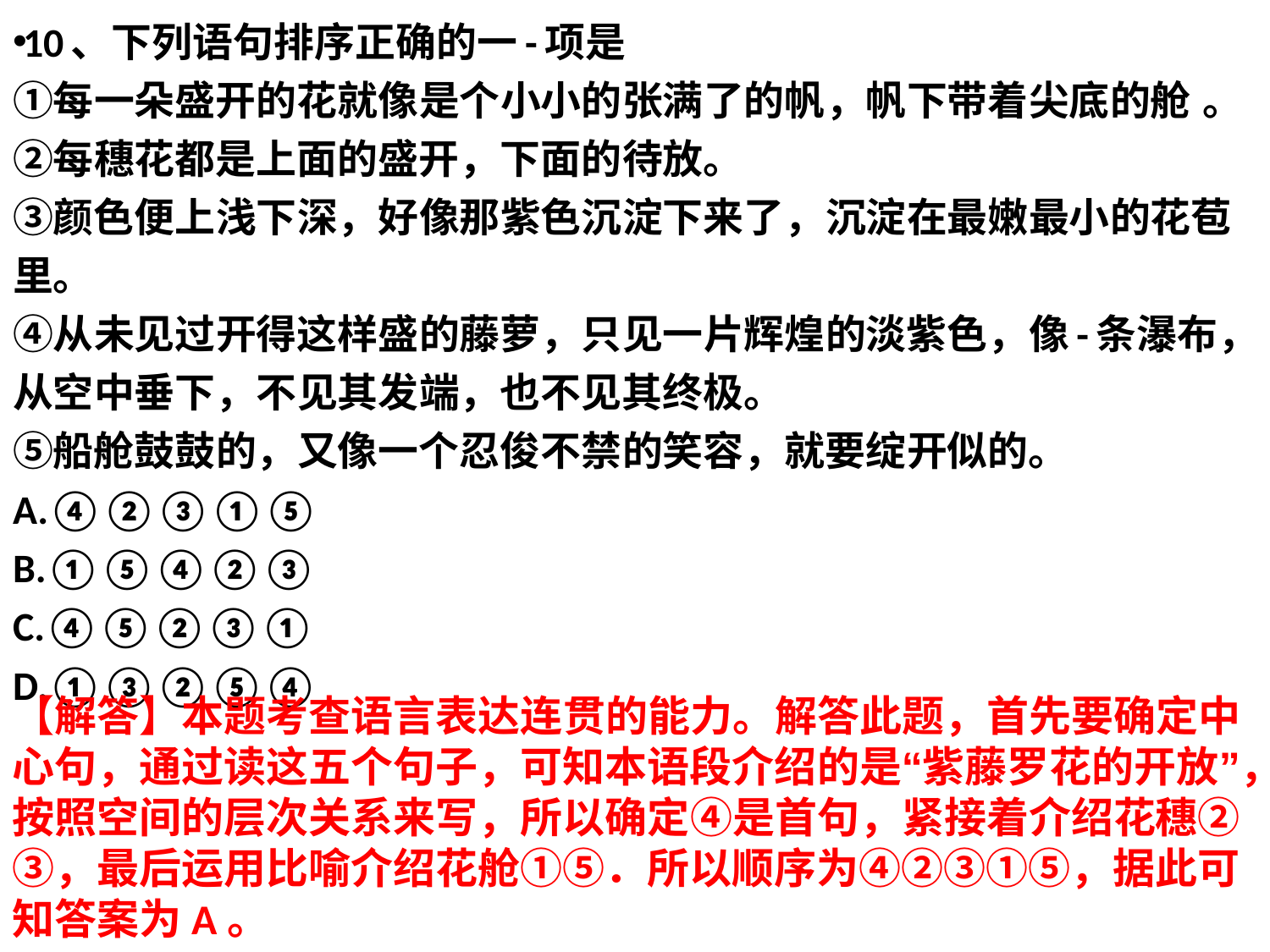

10、下列语句排序正确的一-项是
①每一朵盛开的花就像是个小小的张满了的帆，帆下带着尖底的舱 。
②每穗花都是上面的盛开，下面的待放。
③颜色便上浅下深，好像那紫色沉淀下来了，沉淀在最嫩最小的花苞里。
④从未见过开得这样盛的藤萝，只见一片辉煌的淡紫色，像-条瀑布，从空中垂下，不见其发端，也不见其终极。
⑤船舱鼓鼓的，又像一个忍俊不禁的笑容，就要绽开似的。
A.④②③①⑤
B.①⑤④②③
C.④⑤②③①
D.①③②⑤④
【解答】本题考查语言表达连贯的能力。解答此题，首先要确定中心句，通过读这五个句子，可知本语段介绍的是“紫藤罗花的开放”，按照空间的层次关系来写，所以确定④是首句，紧接着介绍花穗②③，最后运用比喻介绍花舱①⑤．所以顺序为④②③①⑤，据此可知答案为A。
#